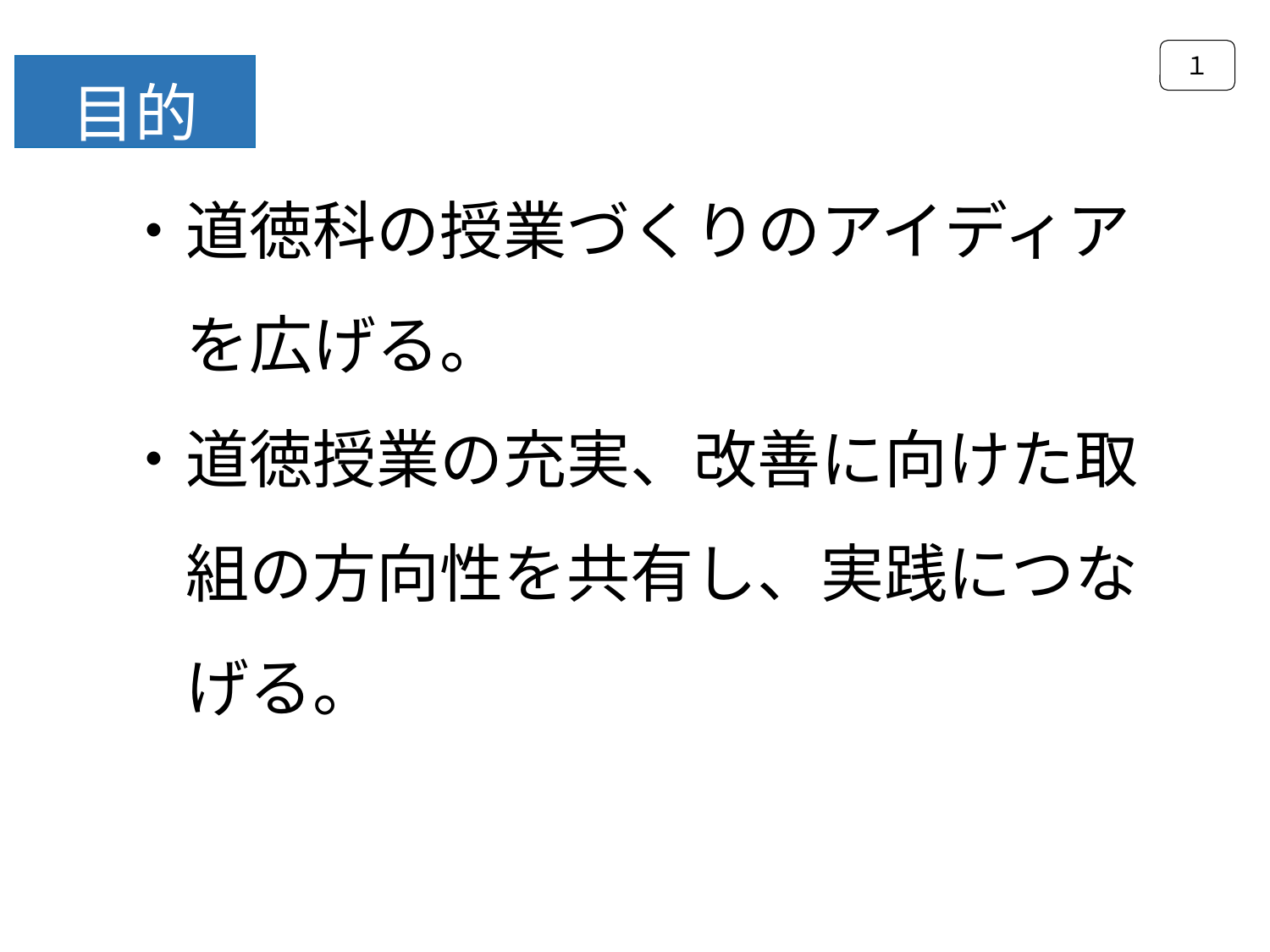

１
目的
・道徳科の授業づくりのアイディア
　を広げる。
・道徳授業の充実、改善に向けた取
　組の方向性を共有し、実践につな
　げる。